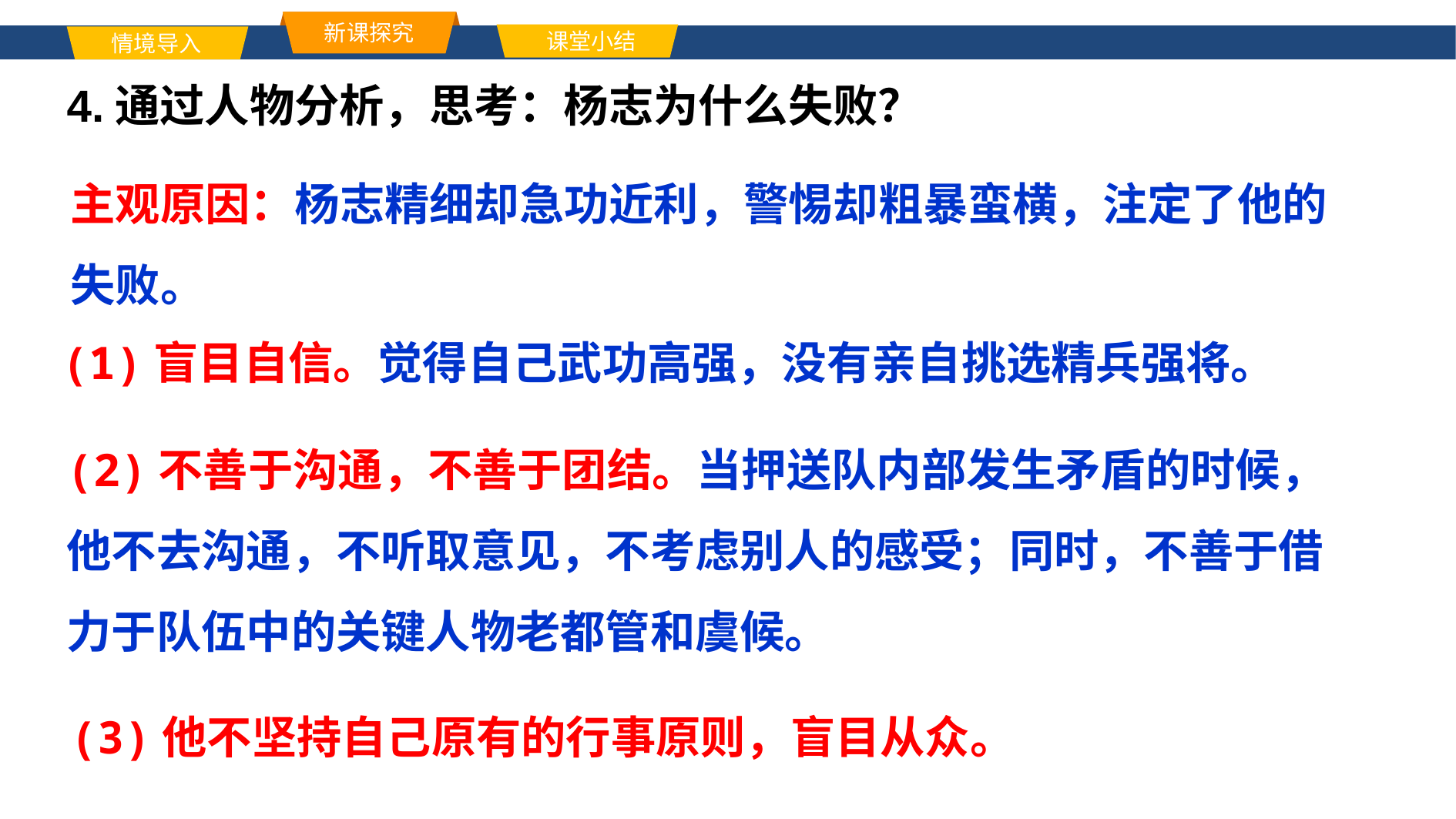

新课探究
课堂小结

情境导入

单击此处添加标题文本内容
4.通过人物分析，思考：杨志为什么失败？
主观原因：杨志精细却急功近利，警惕却粗暴蛮横，注定了他的失败。
(1)盲目自信。觉得自己武功高强，没有亲自挑选精兵强将。
(2)不善于沟通，不善于团结。当押送队内部发生矛盾的时候，他不去沟通，不听取意见，不考虑别人的感受；同时，不善于借力于队伍中的关键人物老都管和虞候。
(3)他不坚持自己原有的行事原则，盲目从众。